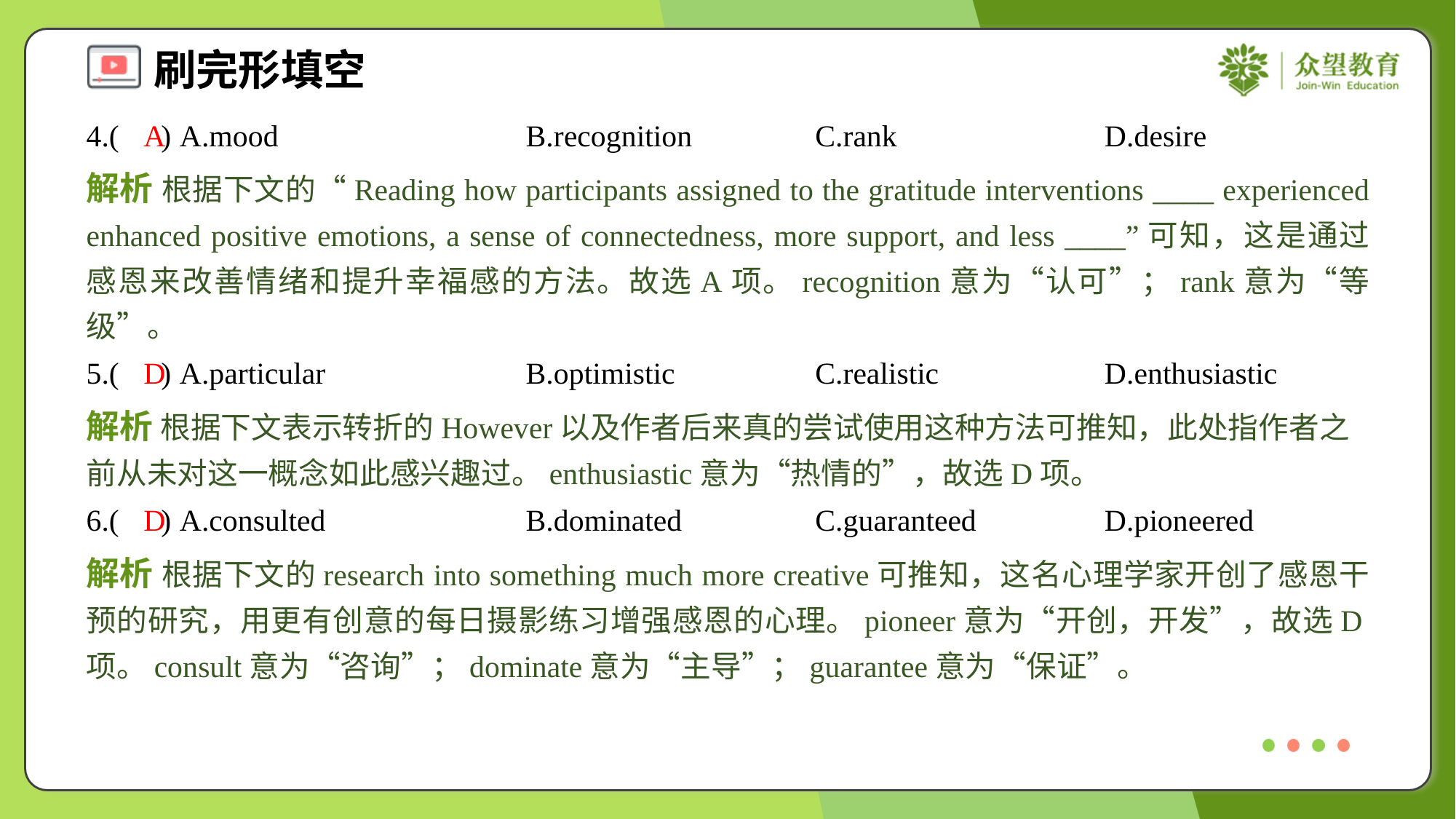

4.(     ) A.mood	B.recognition	C.rank	D.desire
A
解析 根据下文的“Reading how participants assigned to the gratitude interventions ____ experienced enhanced positive emotions, a sense of connectedness, more support, and less ____”可知，这是通过感恩来改善情绪和提升幸福感的方法。故选A项。recognition意为“认可”；rank意为“等级”。
5.(     ) A.particular	B.optimistic	C.realistic	D.enthusiastic
D
解析 根据下文表示转折的However以及作者后来真的尝试使用这种方法可推知，此处指作者之前从未对这一概念如此感兴趣过。enthusiastic意为“热情的”，故选D项。
6.(     ) A.consulted	B.dominated	C.guaranteed	D.pioneered
D
解析 根据下文的research into something much more creative可推知，这名心理学家开创了感恩干预的研究，用更有创意的每日摄影练习增强感恩的心理。pioneer意为“开创，开发”，故选D项。consult意为“咨询”；dominate意为“主导”；guarantee意为“保证”。